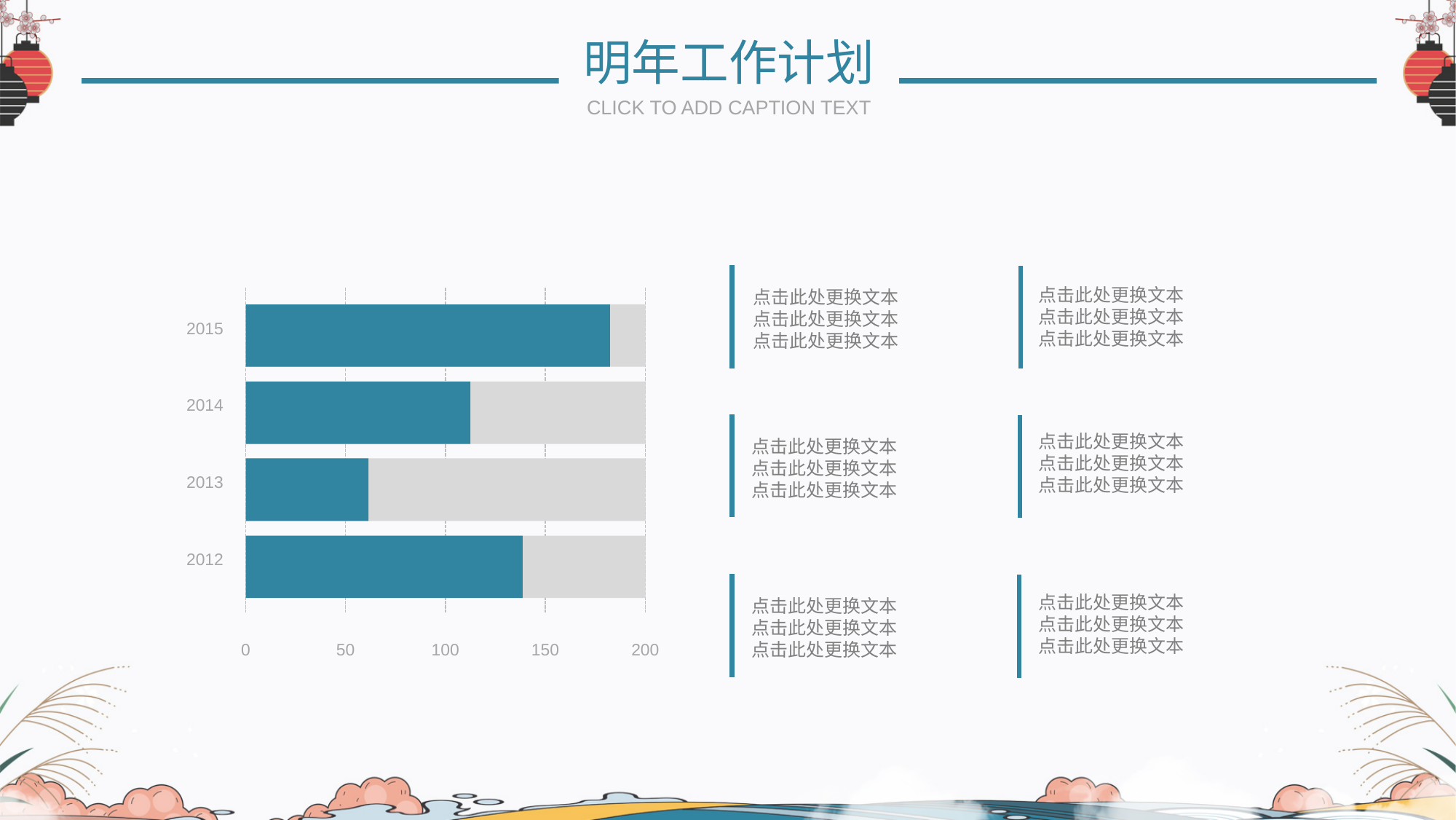

明年工作计划

CLICK TO ADD CAPTION TEXT
点击此处更换文本
点击此处更换文本
点击此处更换文本
点击此处更换文本
点击此处更换文本
点击此处更换文本
点击此处更换文本
点击此处更换文本
点击此处更换文本
点击此处更换文本
点击此处更换文本
点击此处更换文本
点击此处更换文本
点击此处更换文本
点击此处更换文本
点击此处更换文本
点击此处更换文本
点击此处更换文本

2015

2014

2013

2012
0
50
100
150
200